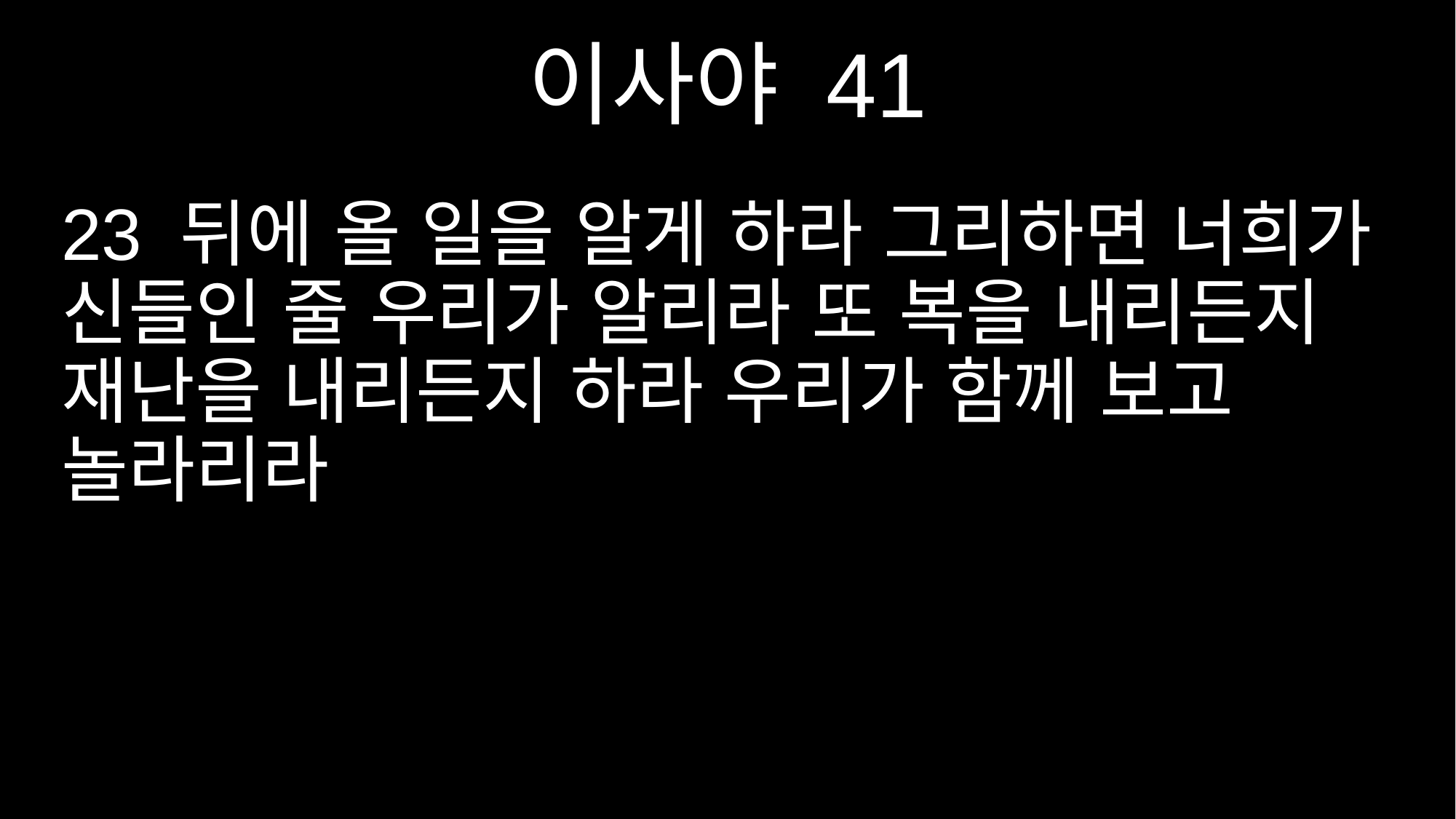

이사야 41
23 뒤에 올 일을 알게 하라 그리하면 너희가 신들인 줄 우리가 알리라 또 복을 내리든지 재난을 내리든지 하라 우리가 함께 보고 놀라리라